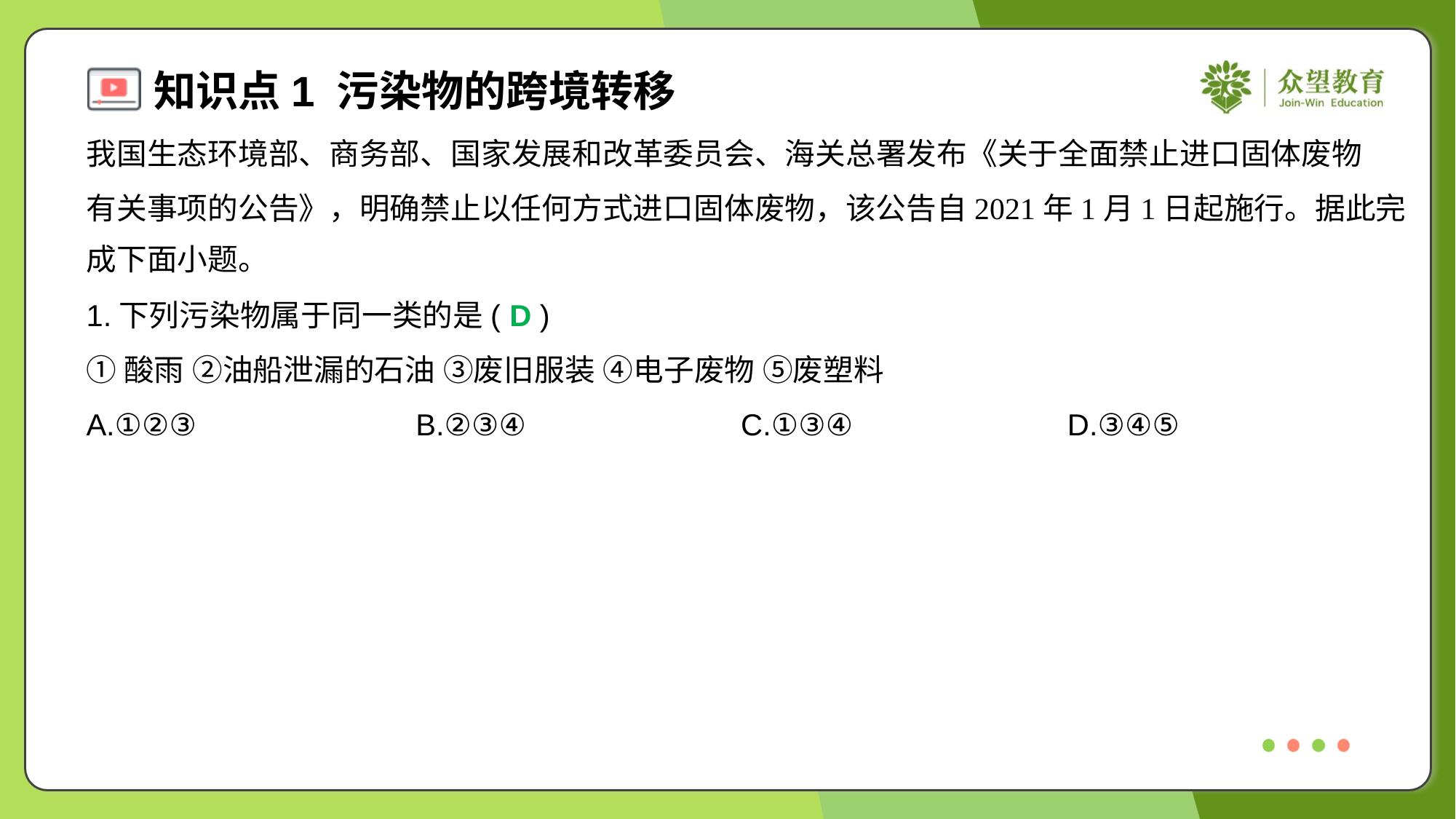

我国生态环境部、商务部、国家发展和改革委员会、海关总署发布《关于全面禁止进口固体废物
有关事项的公告》，明确禁止以任何方式进口固体废物，该公告自2021年1月1日起施行。据此完
成下面小题。
1.下列污染物属于同一类的是(     )
D
①酸雨 ②油船泄漏的石油 ③废旧服装 ④电子废物 ⑤废塑料
A.①②③	B.②③④	C.①③④	D.③④⑤